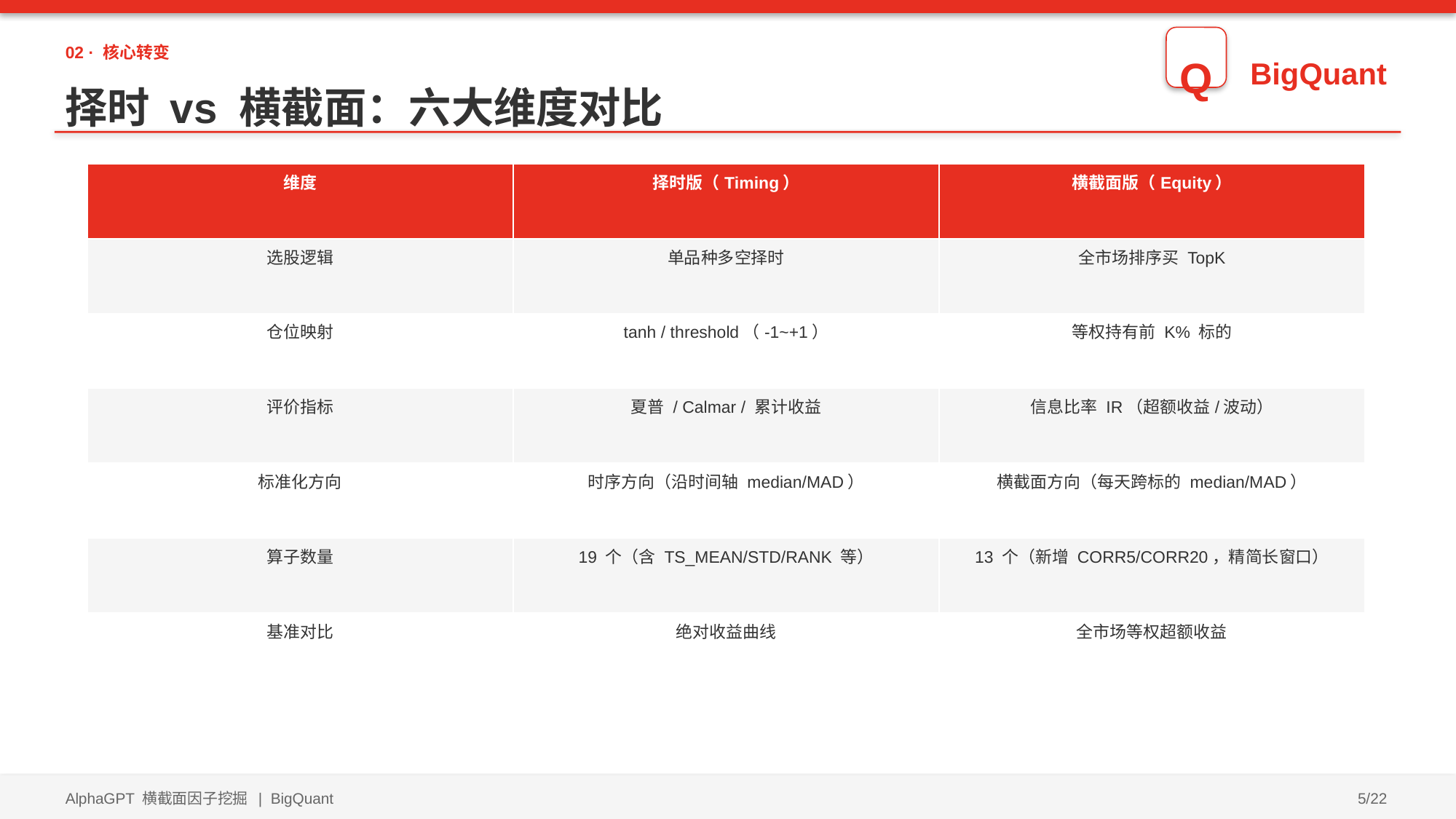

02 · 核心转变
Q
BigQuant
择时 vs 横截面：六大维度对比

| 维度 | 择时版（Timing） | 横截面版（Equity） |
| --- | --- | --- |
| 选股逻辑 | 单品种多空择时 | 全市场排序买 TopK |
| 仓位映射 | tanh / threshold（-1~+1） | 等权持有前 K% 标的 |
| 评价指标 | 夏普 / Calmar / 累计收益 | 信息比率 IR（超额收益/波动） |
| 标准化方向 | 时序方向（沿时间轴 median/MAD） | 横截面方向（每天跨标的 median/MAD） |
| 算子数量 | 19 个（含 TS\_MEAN/STD/RANK 等） | 13 个（新增 CORR5/CORR20，精简长窗口） |
| 基准对比 | 绝对收益曲线 | 全市场等权超额收益 |

AlphaGPT 横截面因子挖掘  |  BigQuant
5/22